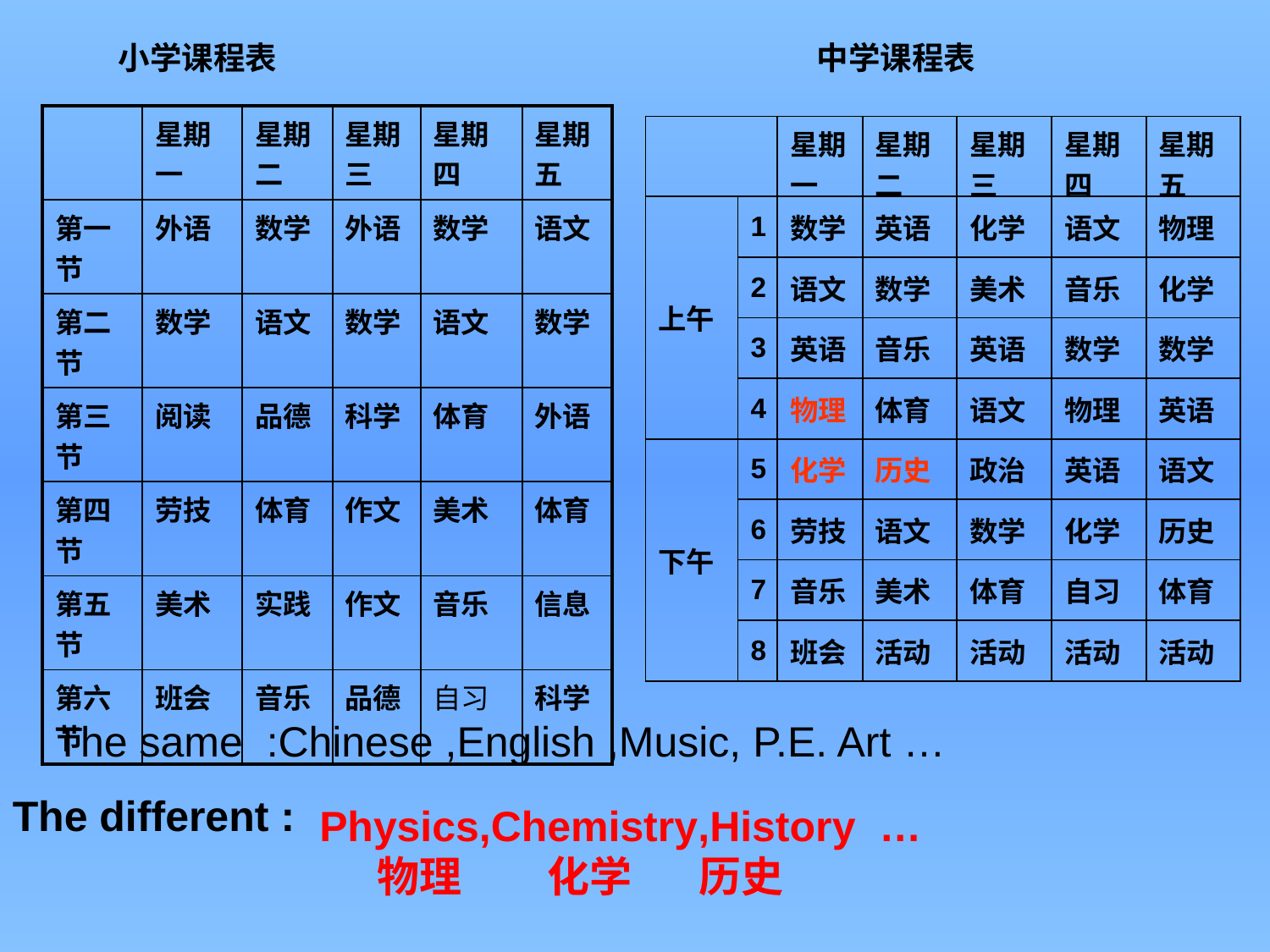

小学课程表
中学课程表
|  | 星期一 | 星期二 | 星期三 | 星期四 | 星期五 |
| --- | --- | --- | --- | --- | --- |
| 第一节 | 外语 | 数学 | 外语 | 数学 | 语文 |
| 第二节 | 数学 | 语文 | 数学 | 语文 | 数学 |
| 第三节 | 阅读 | 品德 | 科学 | 体育 | 外语 |
| 第四节 | 劳技 | 体育 | 作文 | 美术 | 体育 |
| 第五节 | 美术 | 实践 | 作文 | 音乐 | 信息 |
| 第六节 | 班会 | 音乐 | 品德 | 自习 | 科学 |
|  |  | 星期一 | 星期二 | 星期三 | 星期四 | 星期五 |
| --- | --- | --- | --- | --- | --- | --- |
| 上午 | 1 | 数学 | 英语 | 化学 | 语文 | 物理 |
|  | 2 | 语文 | 数学 | 美术 | 音乐 | 化学 |
|  | 3 | 英语 | 音乐 | 英语 | 数学 | 数学 |
|  | 4 | 物理 | 体育 | 语文 | 物理 | 英语 |
| 下午 | 5 | 化学 | 历史 | 政治 | 英语 | 语文 |
|  | 6 | 劳技 | 语文 | 数学 | 化学 | 历史 |
|  | 7 | 音乐 | 美术 | 体育 | 自习 | 体育 |
|  | 8 | 班会 | 活动 | 活动 | 活动 | 活动 |

The same
:Chinese ,English ,Music, P.E. Art …
The different :

Physics,Chemistry,History  …
     物理         化学       历史